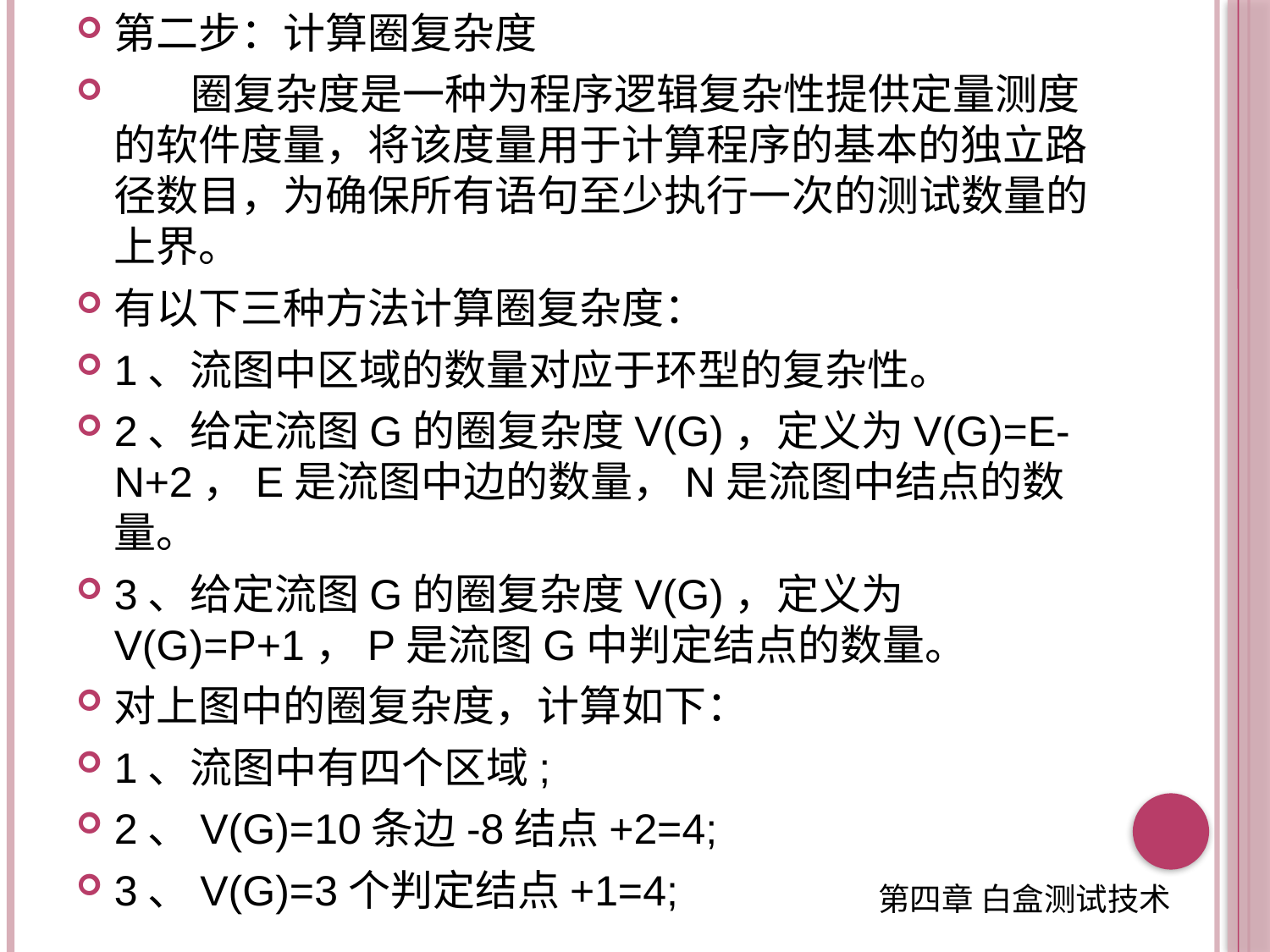

第二步：计算圈复杂度
       圈复杂度是一种为程序逻辑复杂性提供定量测度的软件度量，将该度量用于计算程序的基本的独立路径数目，为确保所有语句至少执行一次的测试数量的上界。
有以下三种方法计算圈复杂度：
1、流图中区域的数量对应于环型的复杂性。
2、给定流图G的圈复杂度V(G)，定义为V(G)=E-N+2，E是流图中边的数量，N是流图中结点的数量。
3、给定流图G的圈复杂度V(G)，定义为V(G)=P+1，P是流图G中判定结点的数量。
对上图中的圈复杂度，计算如下：
1、流图中有四个区域;
2、V(G)=10条边-8结点+2=4;
3、V(G)=3个判定结点+1=4;